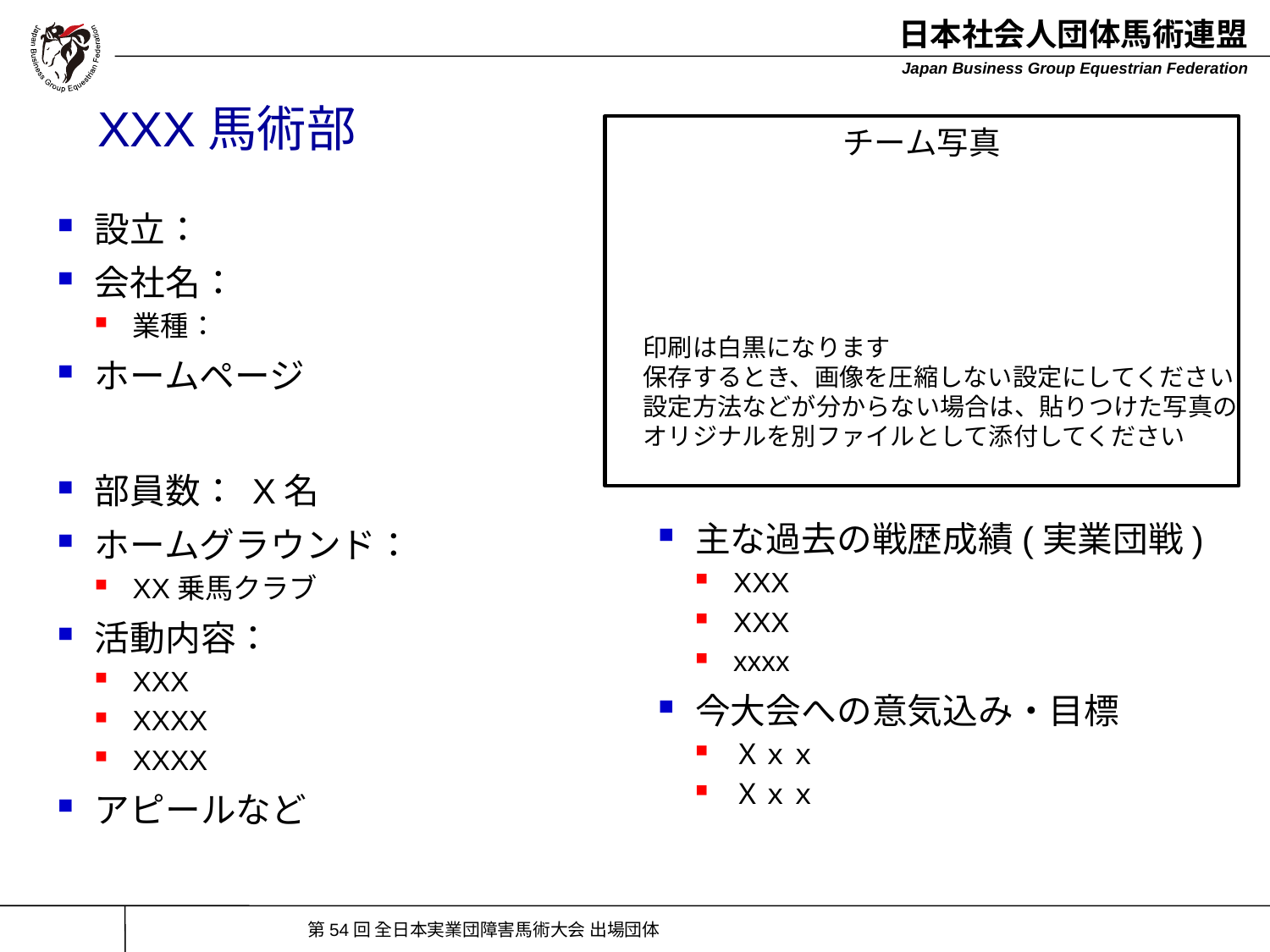

# XXX馬術部
チーム写真
設立：
会社名：
業種：
ホームページ

部員数： X名
ホームグラウンド：
XX乗馬クラブ
活動内容：
XXX
XXXX
XXXX
アピールなど

印刷は白黒になります
保存するとき、画像を圧縮しない設定にしてください
設定方法などが分からない場合は、貼りつけた写真の
オリジナルを別ファイルとして添付してください
主な過去の戦歴成績(実業団戦)
XXX
XXX
xxxx
今大会への意気込み・目標
Ｘｘｘ
Ｘｘｘ

第54回 全日本実業団障害馬術大会 出場団体